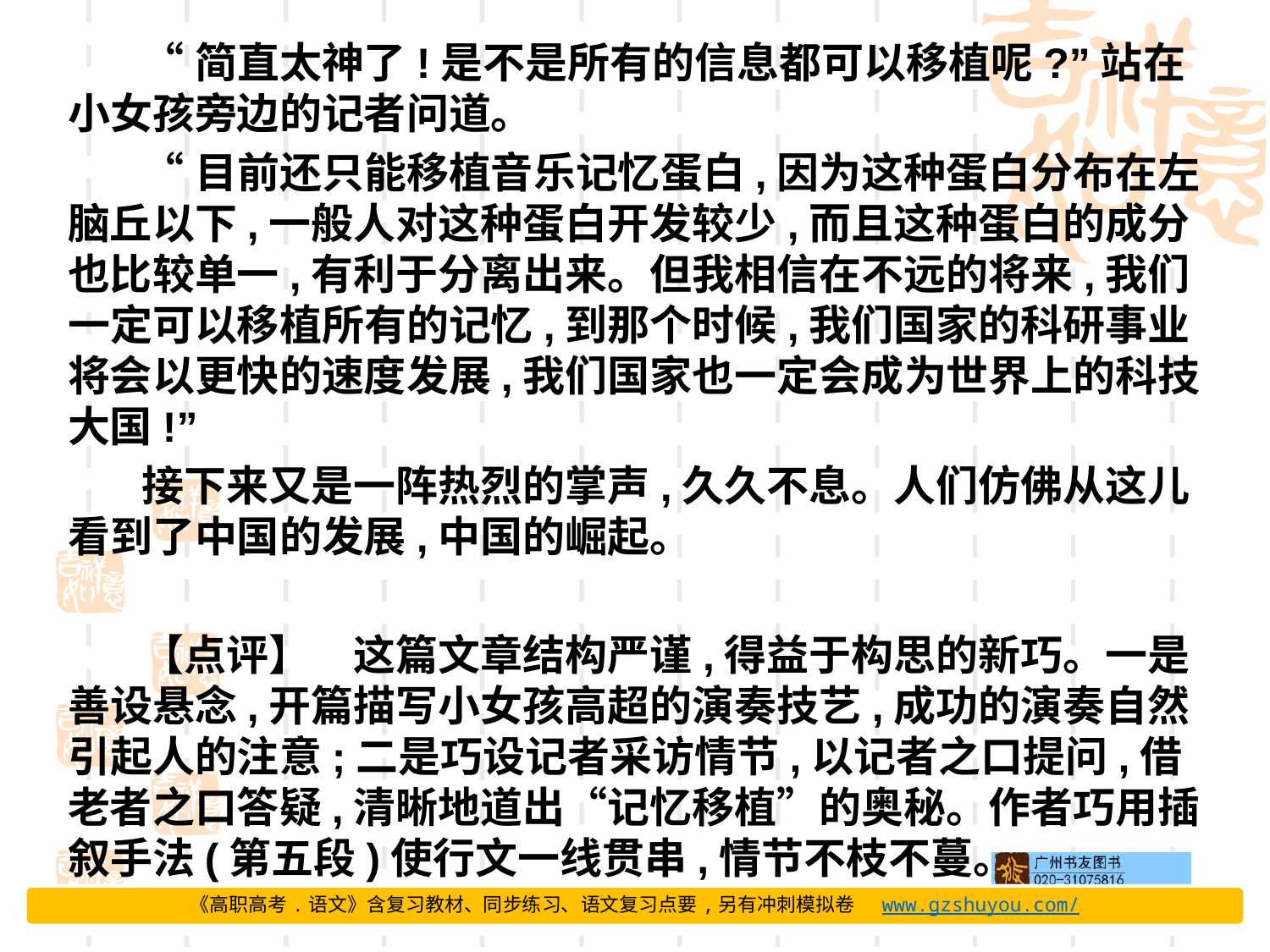

“简直太神了!是不是所有的信息都可以移植呢?”站在小女孩旁边的记者问道。
“目前还只能移植音乐记忆蛋白,因为这种蛋白分布在左脑丘以下,一般人对这种蛋白开发较少,而且这种蛋白的成分也比较单一,有利于分离出来。但我相信在不远的将来,我们一定可以移植所有的记忆,到那个时候,我们国家的科研事业将会以更快的速度发展,我们国家也一定会成为世界上的科技大国!”
接下来又是一阵热烈的掌声,久久不息。人们仿佛从这儿看到了中国的发展,中国的崛起。

【点评】　这篇文章结构严谨,得益于构思的新巧。一是善设悬念,开篇描写小女孩高超的演奏技艺,成功的演奏自然引起人的注意;二是巧设记者采访情节,以记者之口提问,借老者之口答疑,清晰地道出“记忆移植”的奥秘。作者巧用插叙手法(第五段)使行文一线贯串,情节不枝不蔓。